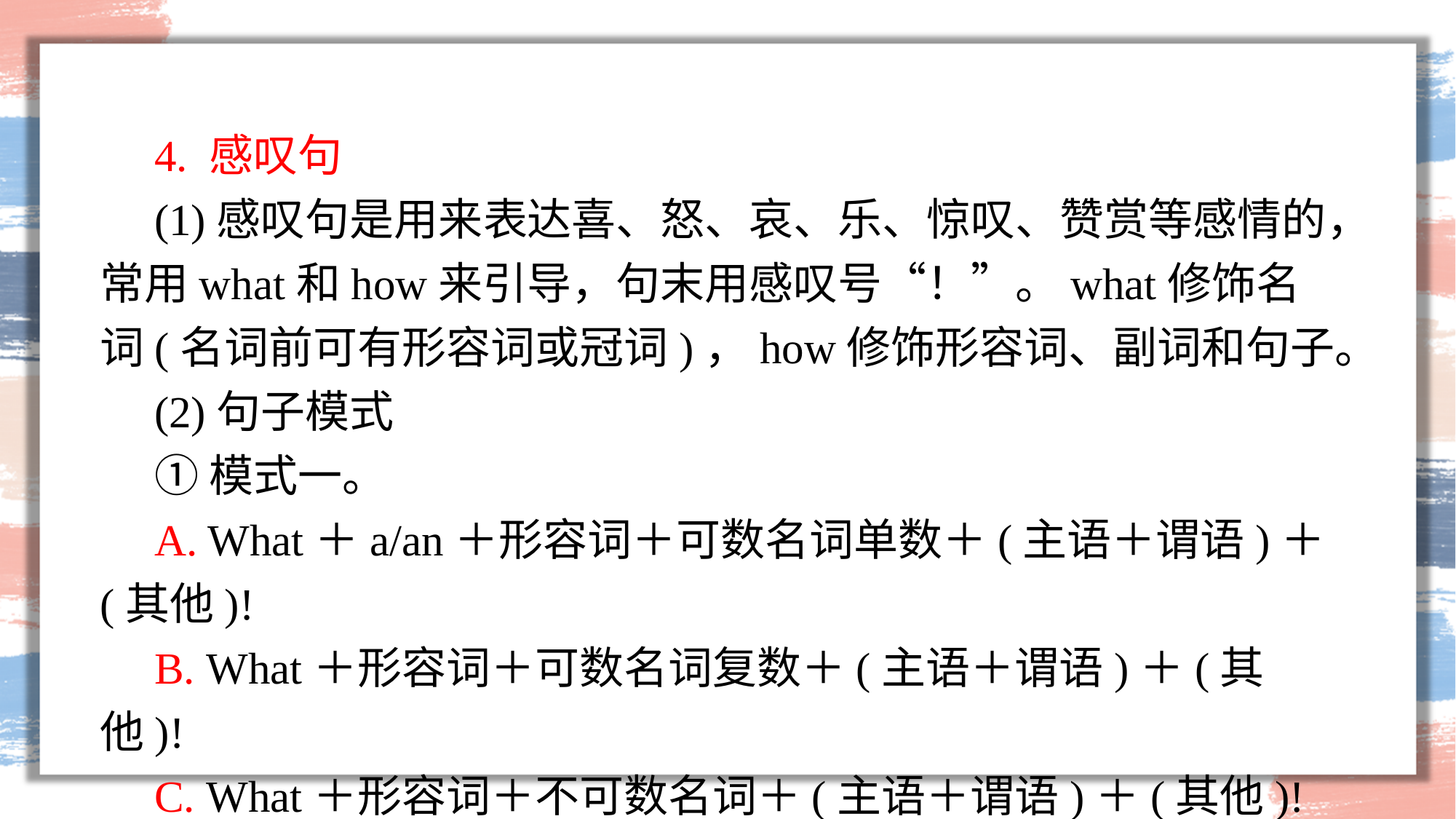

4. 感叹句
(1)感叹句是用来表达喜、怒、哀、乐、惊叹、赞赏等感情的，常用what和how来引导，句末用感叹号“！”。what修饰名词(名词前可有形容词或冠词)，how修饰形容词、副词和句子。
(2)句子模式
①模式一。
A. What＋a/an＋形容词＋可数名词单数＋(主语＋谓语)＋(其他)!
B. What＋形容词＋可数名词复数＋(主语＋谓语)＋(其他)!
C. What＋形容词＋不可数名词＋(主语＋谓语)＋(其他)!